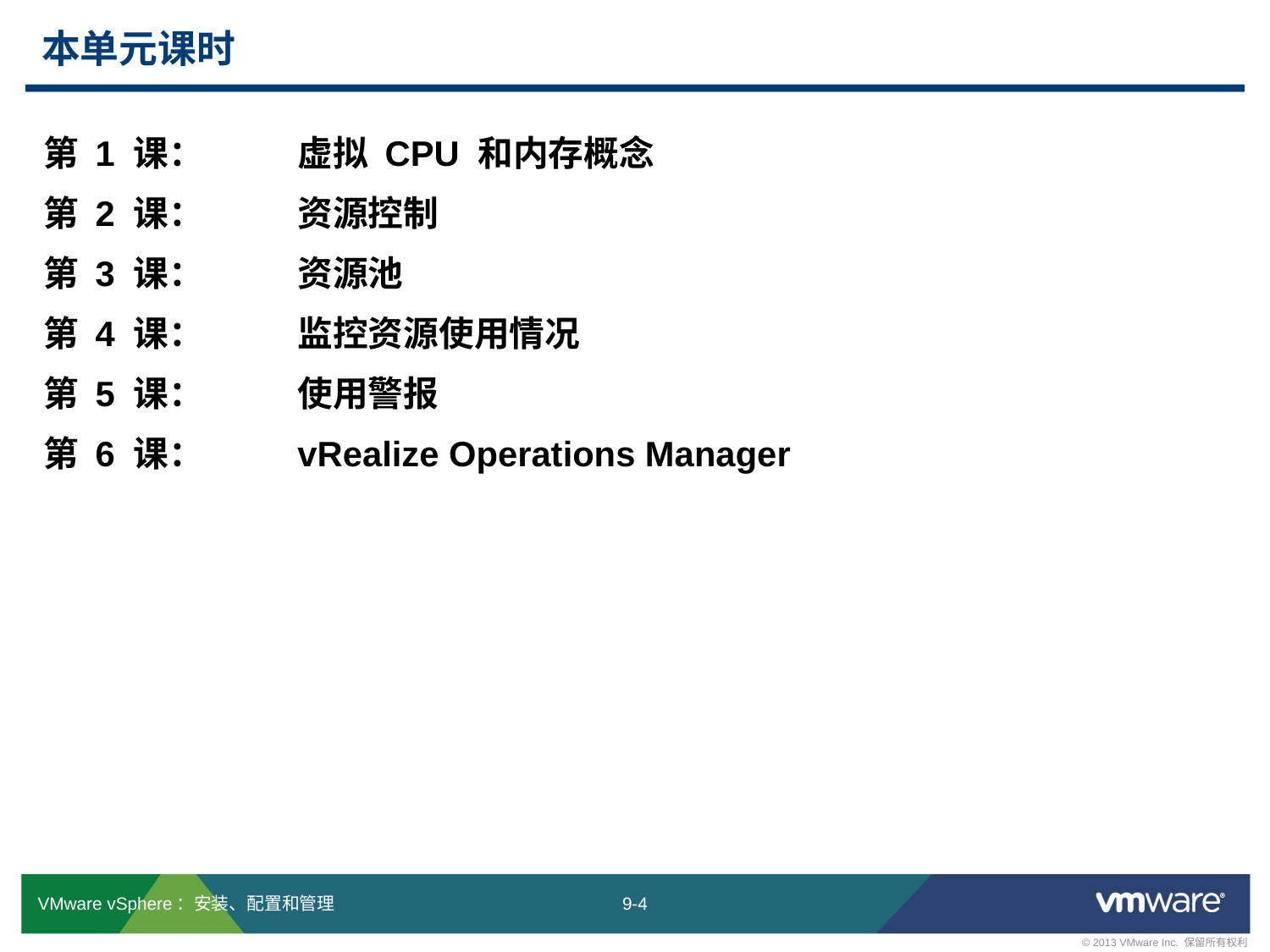

# 本单元课时
第 1 课：	虚拟 CPU 和内存概念
第 2 课：	资源控制
第 3 课：	资源池
第 4 课：	监控资源使用情况
第 5 课：	使用警报
第 6 课：	vRealize Operations Manager